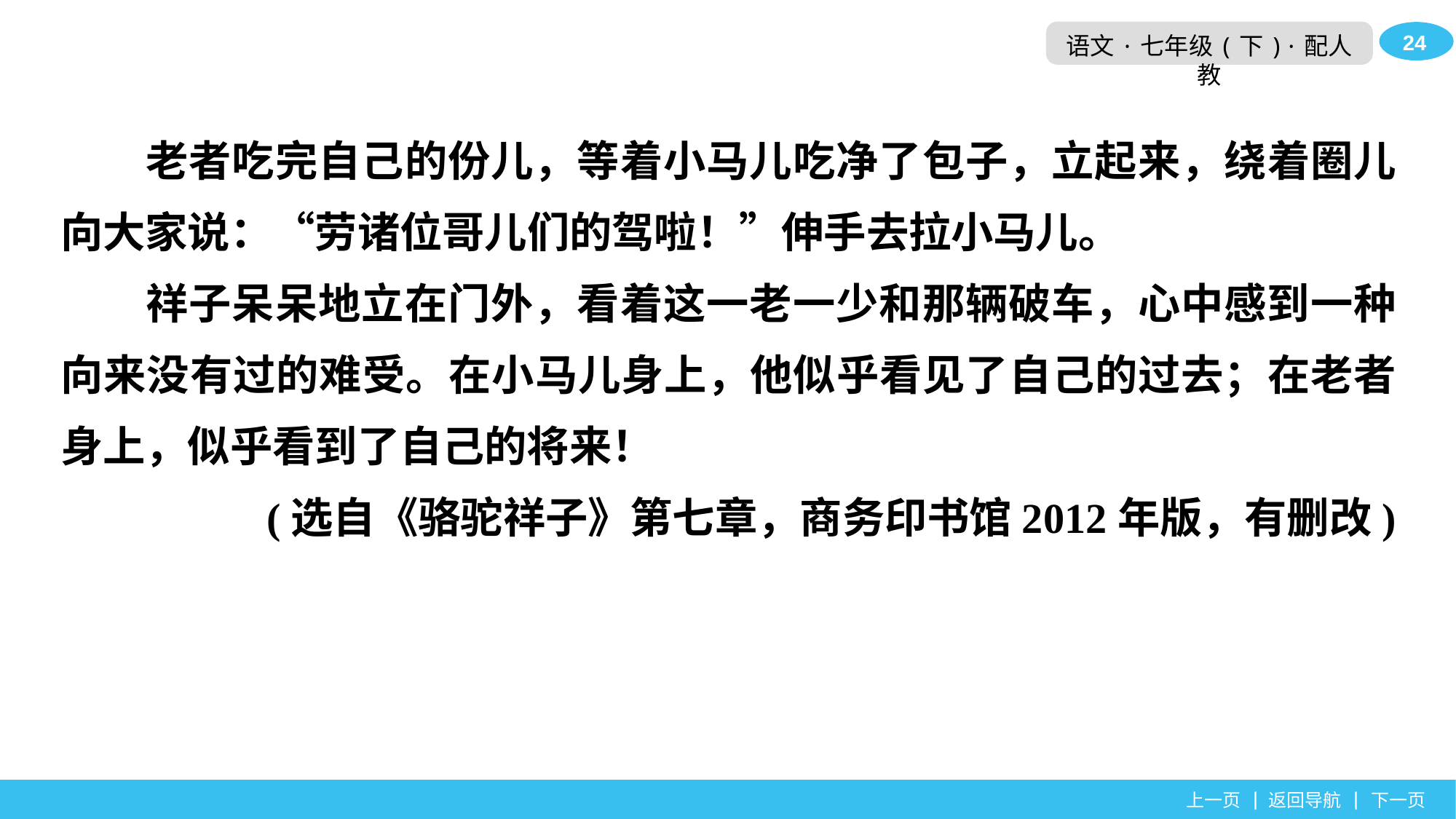

老者吃完自己的份儿，等着小马儿吃净了包子，立起来，绕着圈儿向大家说：“劳诸位哥儿们的驾啦！”伸手去拉小马儿。
祥子呆呆地立在门外，看着这一老一少和那辆破车，心中感到一种向来没有过的难受。在小马儿身上，他似乎看见了自己的过去；在老者身上，似乎看到了自己的将来！
(选自《骆驼祥子》第七章，商务印书馆2012年版，有删改)